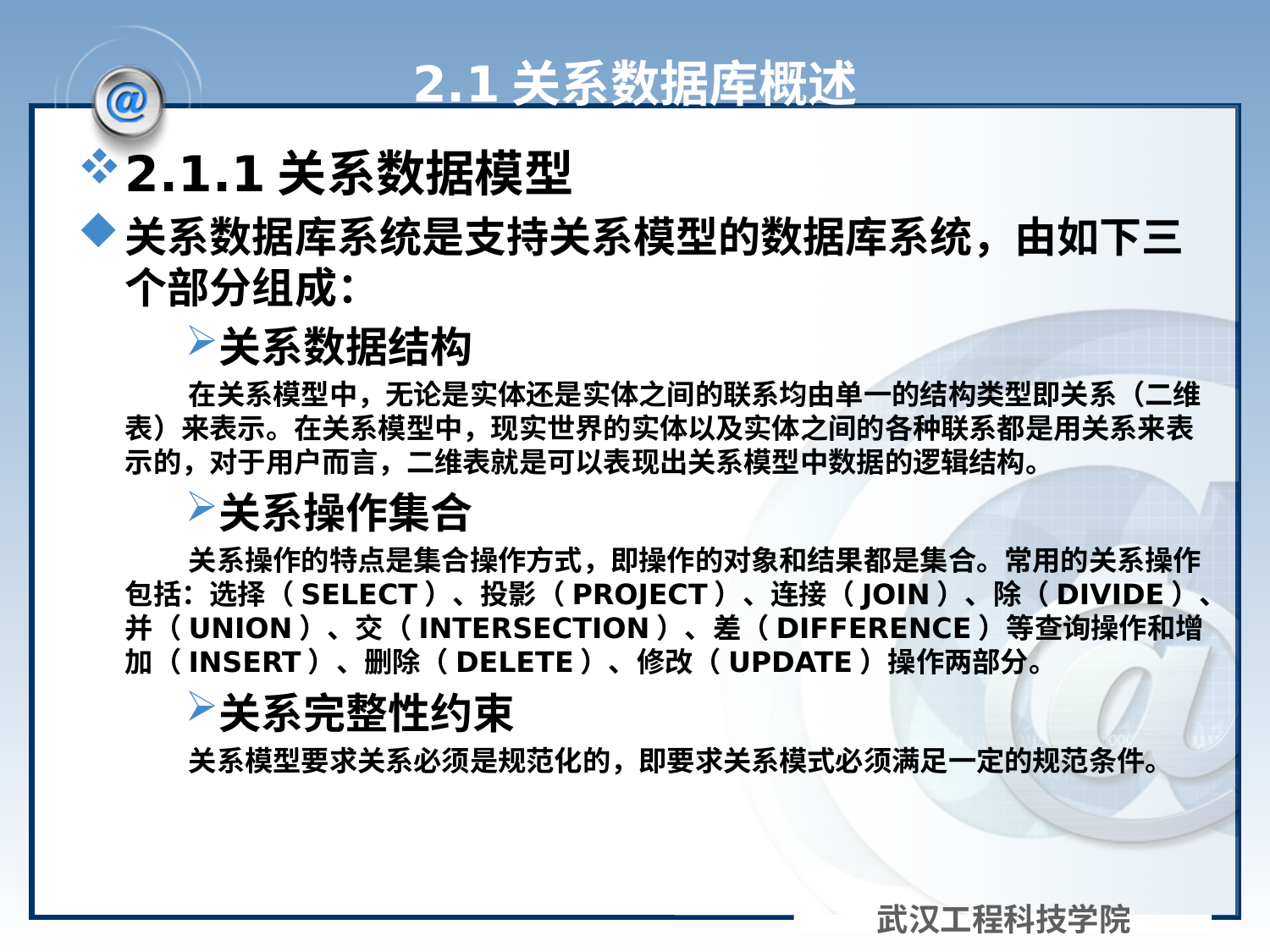

# 2.1关系数据库概述
2.1.1关系数据模型
关系数据库系统是支持关系模型的数据库系统，由如下三个部分组成：
关系数据结构
在关系模型中，无论是实体还是实体之间的联系均由单一的结构类型即关系（二维表）来表示。在关系模型中，现实世界的实体以及实体之间的各种联系都是用关系来表示的，对于用户而言，二维表就是可以表现出关系模型中数据的逻辑结构。
关系操作集合
关系操作的特点是集合操作方式，即操作的对象和结果都是集合。常用的关系操作包括：选择（SELECT）、投影（PROJECT）、连接（JOIN）、除（DIVIDE）、并（UNION）、交（INTERSECTION）、差（DIFFERENCE）等查询操作和增加（INSERT）、删除（DELETE）、修改（UPDATE）操作两部分。
关系完整性约束
关系模型要求关系必须是规范化的，即要求关系模式必须满足一定的规范条件。

武汉工程科技学院